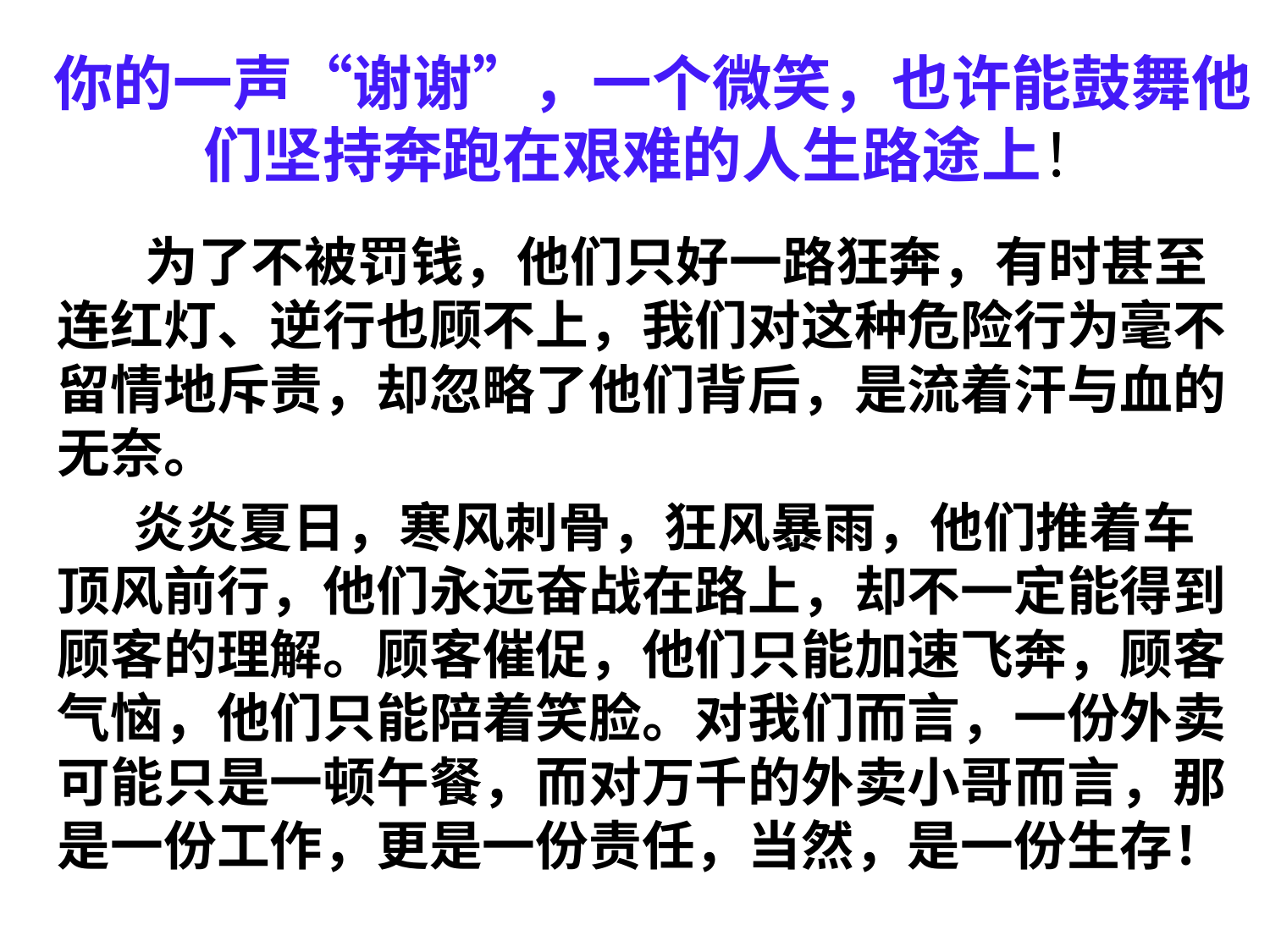

# 你的一声“谢谢”，一个微笑，也许能鼓舞他们坚持奔跑在艰难的人生路途上！
          为了不被罚钱，他们只好一路狂奔，有时甚至连红灯、逆行也顾不上，我们对这种危险行为毫不留情地斥责，却忽略了他们背后，是流着汗与血的无奈。
         炎炎夏日，寒风刺骨，狂风暴雨，他们推着车顶风前行，他们永远奋战在路上，却不一定能得到顾客的理解。顾客催促，他们只能加速飞奔，顾客气恼，他们只能陪着笑脸。对我们而言，一份外卖可能只是一顿午餐，而对万千的外卖小哥而言，那是一份工作，更是一份责任，当然，是一份生存！